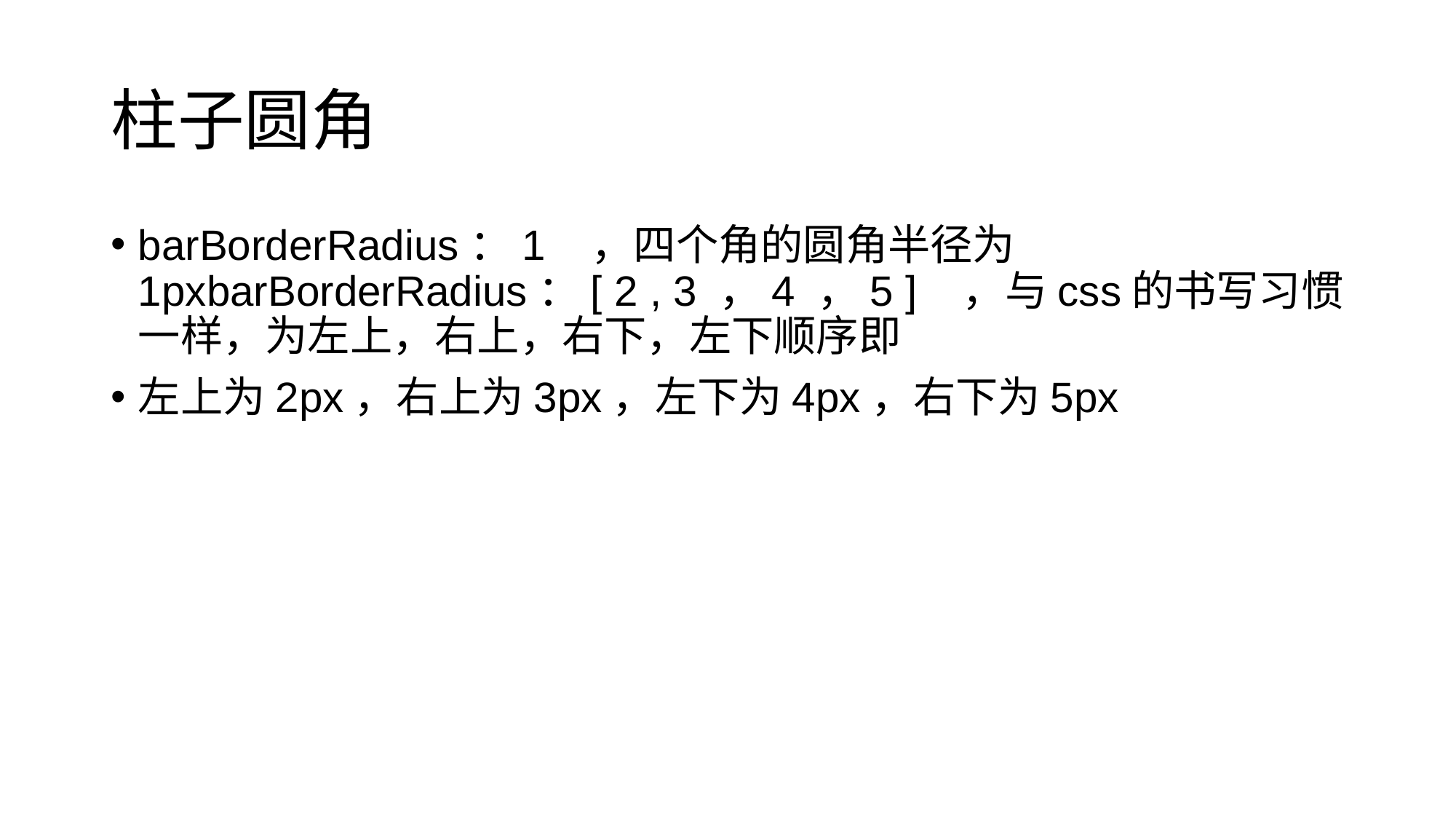

# 柱子圆角
barBorderRadius：1   ，四个角的圆角半径为1pxbarBorderRadius：[ 2 , 3 ，4 ，5 ]   ，与css的书写习惯一样，为左上，右上，右下，左下顺序即
左上为2px，右上为3px，左下为4px，右下为5px